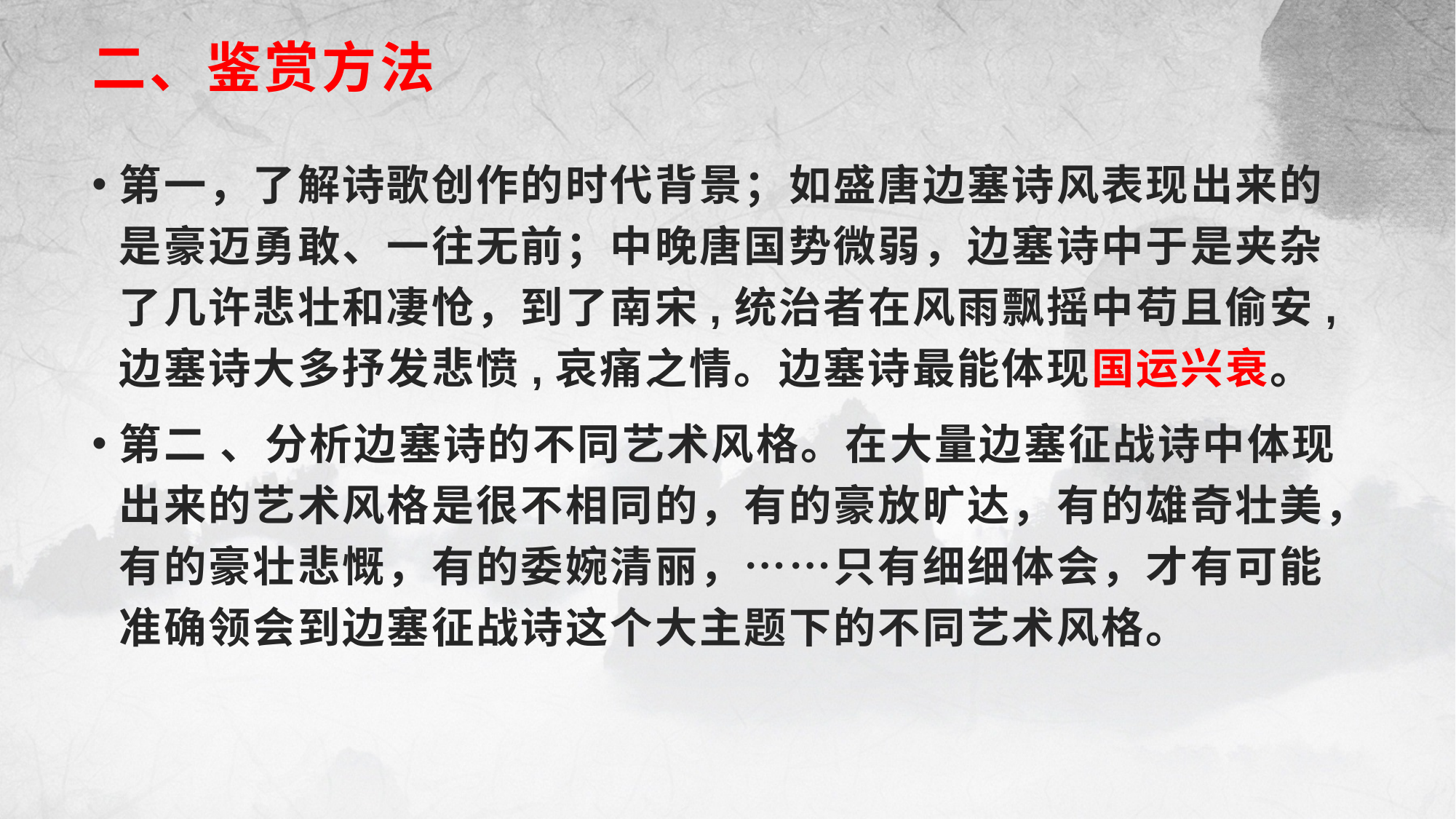

# 二、鉴赏方法
第一，了解诗歌创作的时代背景；如盛唐边塞诗风表现出来的是豪迈勇敢、一往无前；中晚唐国势微弱，边塞诗中于是夹杂了几许悲壮和凄怆，到了南宋,统治者在风雨飘摇中苟且偷安,边塞诗大多抒发悲愤,哀痛之情。边塞诗最能体现国运兴衰。
第二 、分析边塞诗的不同艺术风格。在大量边塞征战诗中体现出来的艺术风格是很不相同的，有的豪放旷达，有的雄奇壮美，有的豪壮悲慨，有的委婉清丽，……只有细细体会，才有可能准确领会到边塞征战诗这个大主题下的不同艺术风格。